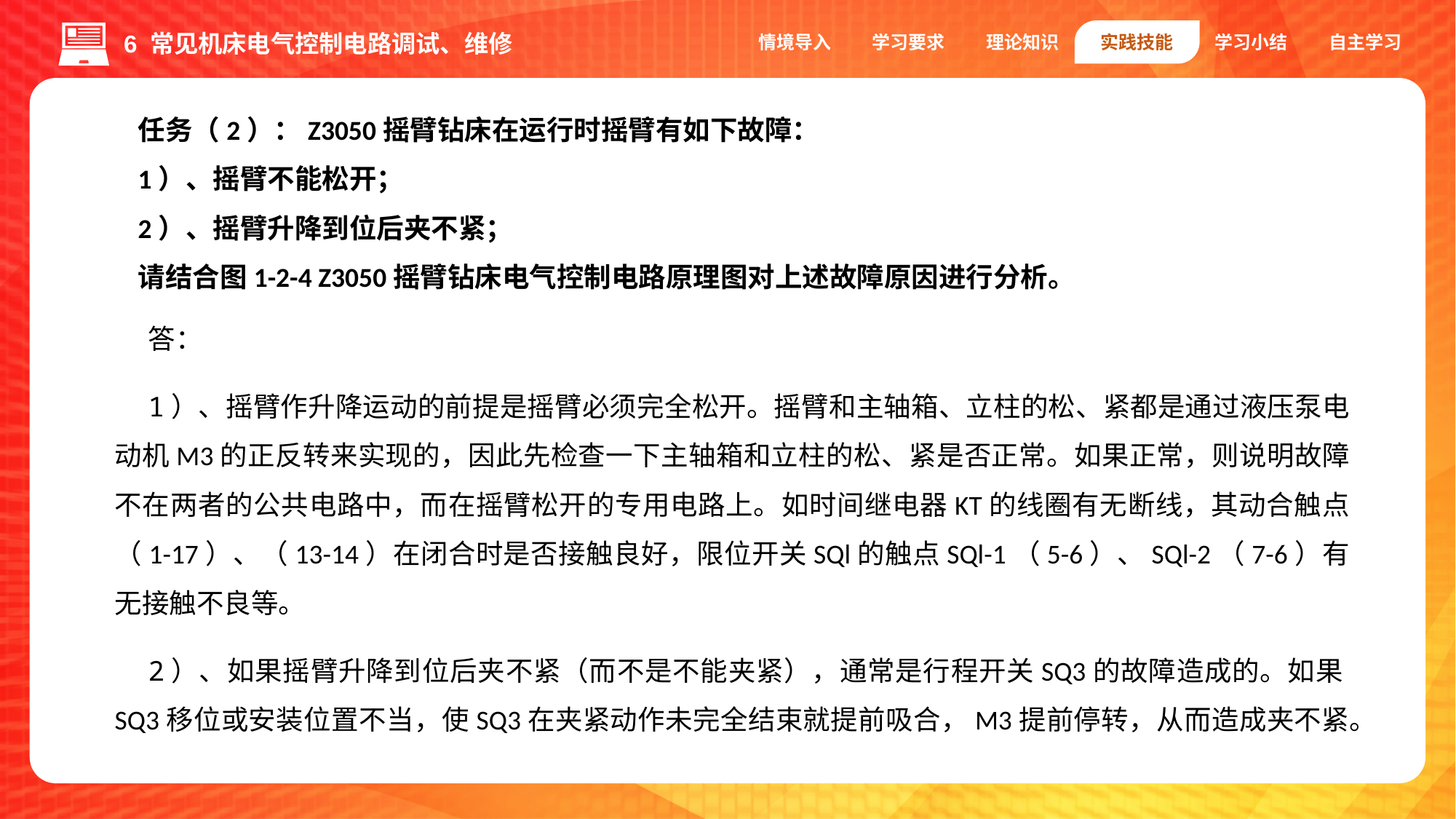

情境导入
学习要求
理论知识
实践技能
学习小结
自主学习

6 常见机床电气控制电路调试、维修
任务（2）：Z3050摇臂钻床在运行时摇臂有如下故障：
1）、摇臂不能松开；
2）、摇臂升降到位后夹不紧；
请结合图1-2-4 Z3050摇臂钻床电气控制电路原理图对上述故障原因进行分析。
答：
1）、摇臂作升降运动的前提是摇臂必须完全松开。摇臂和主轴箱、立柱的松、紧都是通过液压泵电动机M3的正反转来实现的，因此先检查一下主轴箱和立柱的松、紧是否正常。如果正常，则说明故障不在两者的公共电路中，而在摇臂松开的专用电路上。如时间继电器KT的线圈有无断线，其动合触点（1-17）、（13-14）在闭合时是否接触良好，限位开关SQl的触点SQl-1（5-6）、SQl-2（7-6）有无接触不良等。
2）、如果摇臂升降到位后夹不紧（而不是不能夹紧），通常是行程开关SQ3的故障造成的。如果SQ3移位或安装位置不当，使SQ3在夹紧动作未完全结束就提前吸合，M3提前停转，从而造成夹不紧。